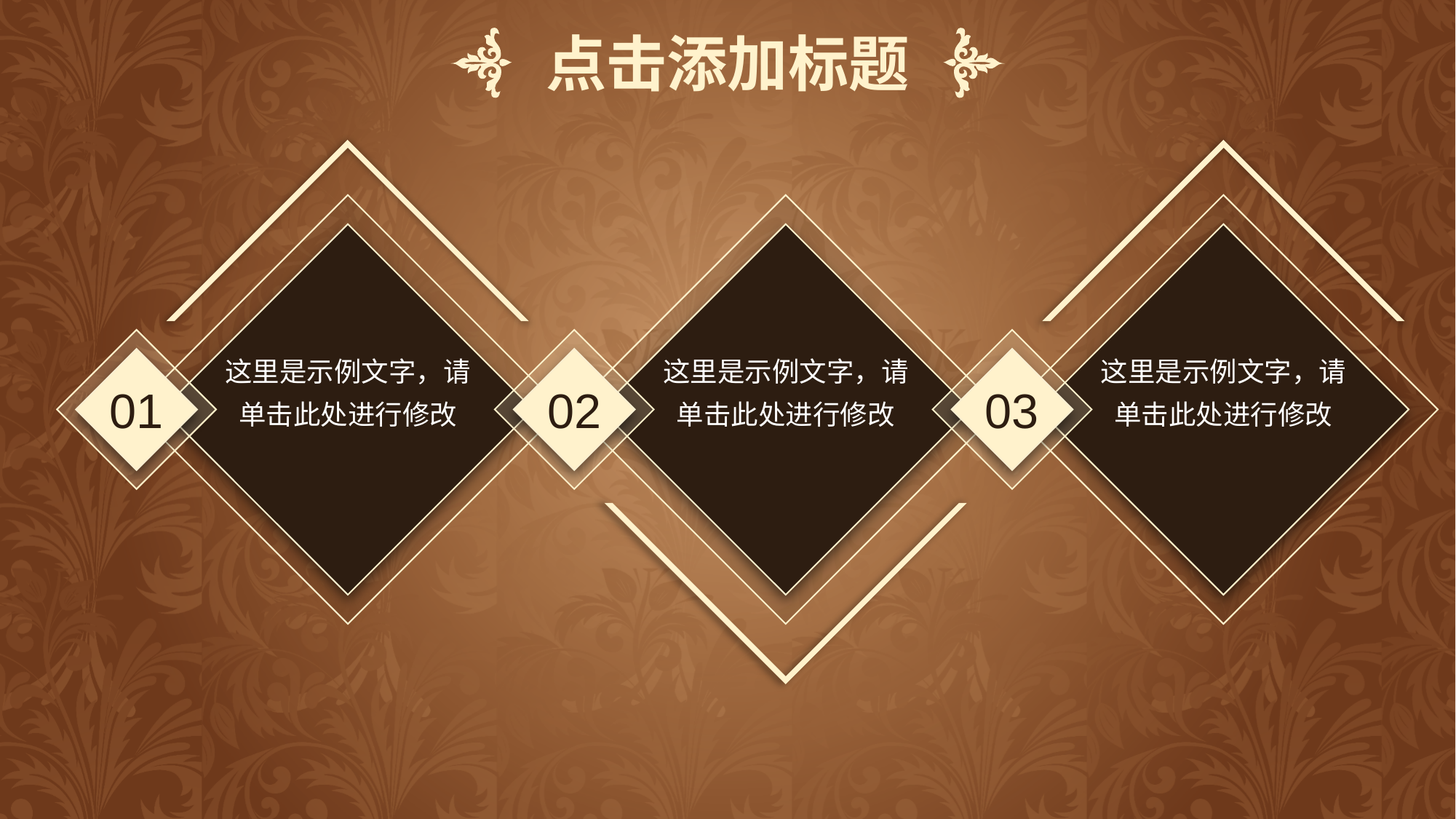

点击添加标题

这里是示例文字，请单击此处进行修改

01

这里是示例文字，请单击此处进行修改

02

这里是示例文字，请单击此处进行修改

03